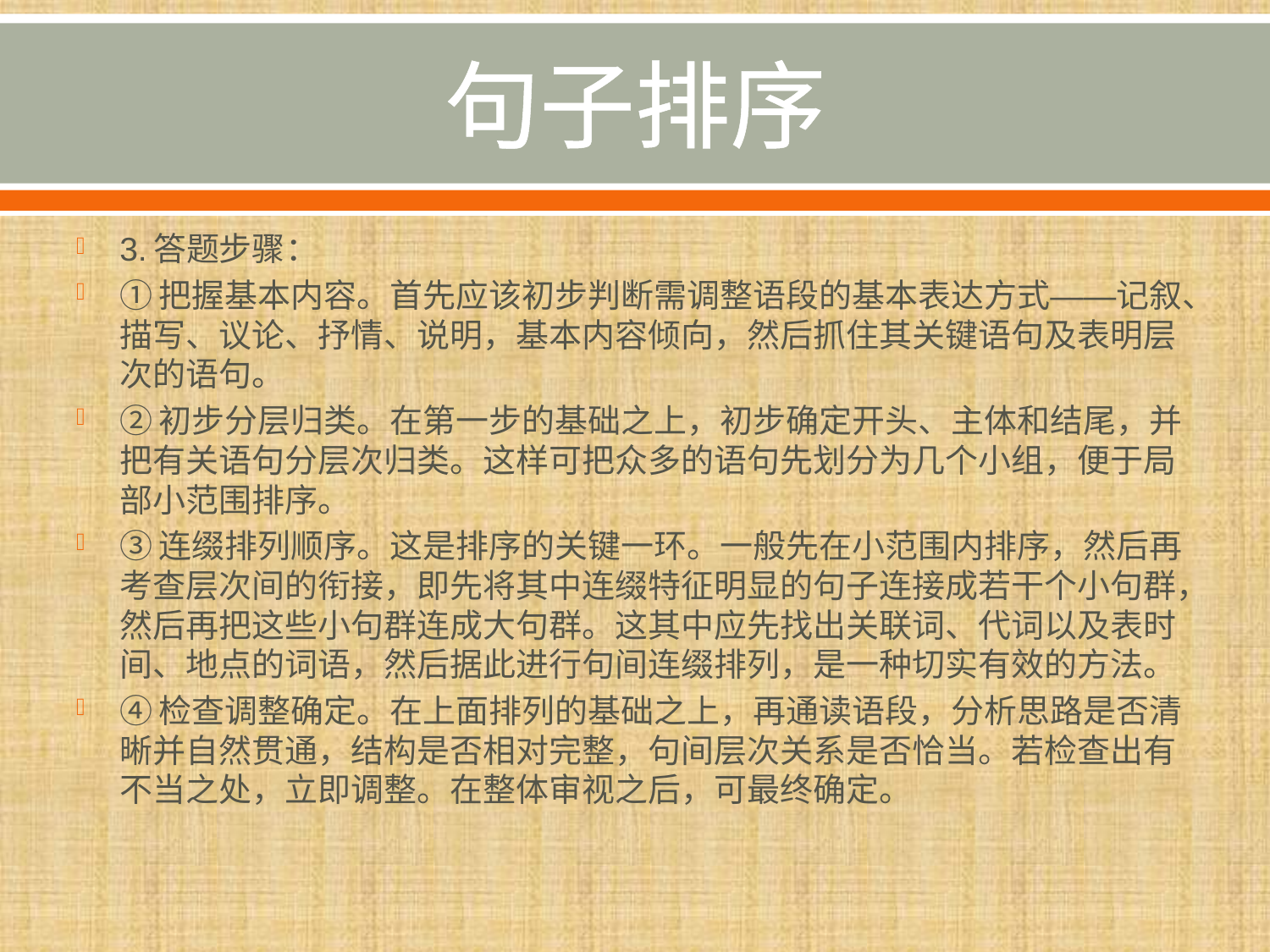

# 句子排序
3.答题步骤：
①把握基本内容。首先应该初步判断需调整语段的基本表达方式——记叙、描写、议论、抒情、说明，基本内容倾向，然后抓住其关键语句及表明层次的语句。
②初步分层归类。在第一步的基础之上，初步确定开头、主体和结尾，并把有关语句分层次归类。这样可把众多的语句先划分为几个小组，便于局部小范围排序。
③连缀排列顺序。这是排序的关键一环。一般先在小范围内排序，然后再考查层次间的衔接，即先将其中连缀特征明显的句子连接成若干个小句群，然后再把这些小句群连成大句群。这其中应先找出关联词、代词以及表时间、地点的词语，然后据此进行句间连缀排列，是一种切实有效的方法。
④检查调整确定。在上面排列的基础之上，再通读语段，分析思路是否清晰并自然贯通，结构是否相对完整，句间层次关系是否恰当。若检查出有不当之处，立即调整。在整体审视之后，可最终确定。